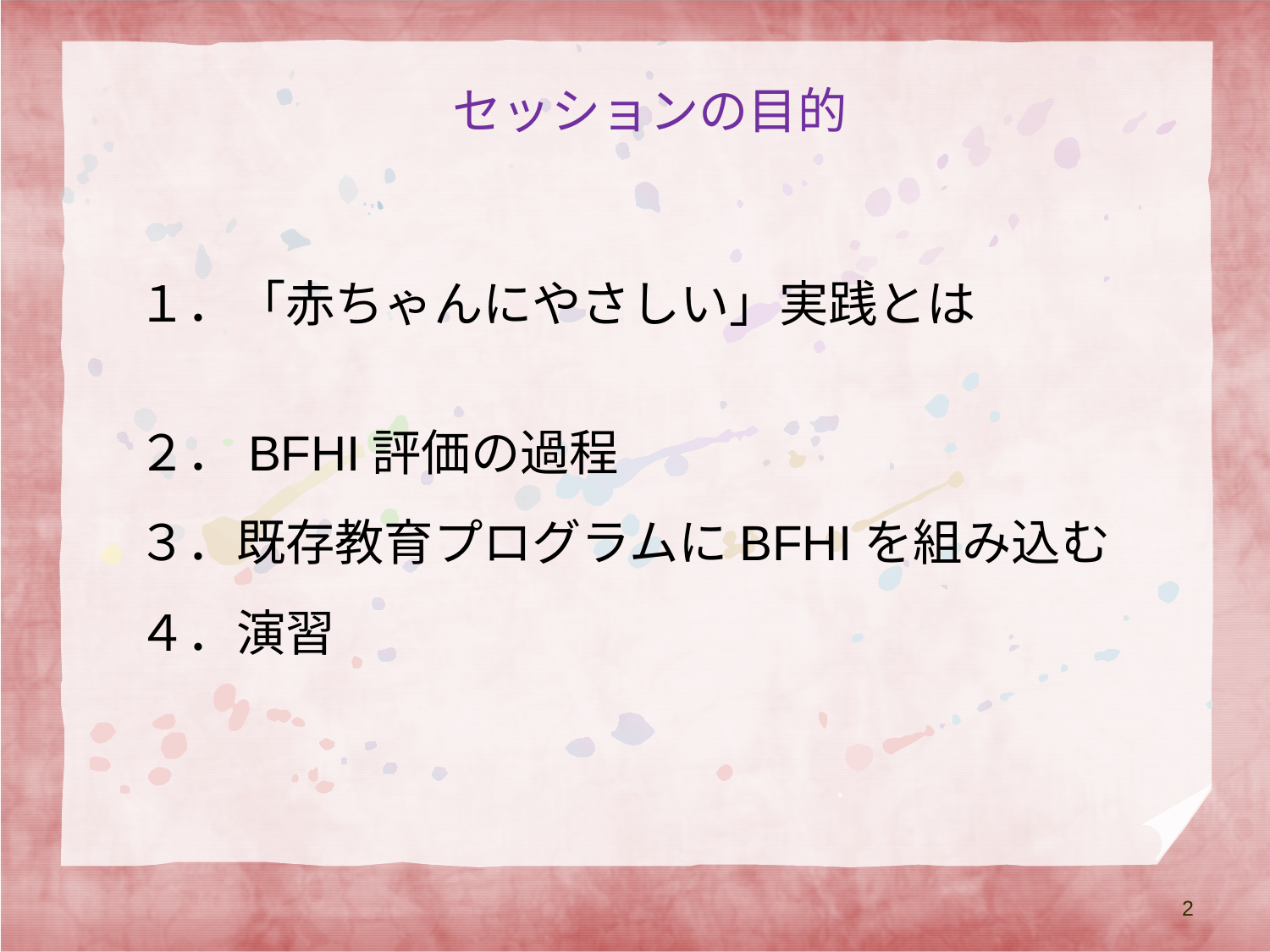

# セッションの目的
１．「赤ちゃんにやさしい」実践とは
２．BFHI評価の過程
３．既存教育プログラムにBFHIを組み込む
４．演習

2